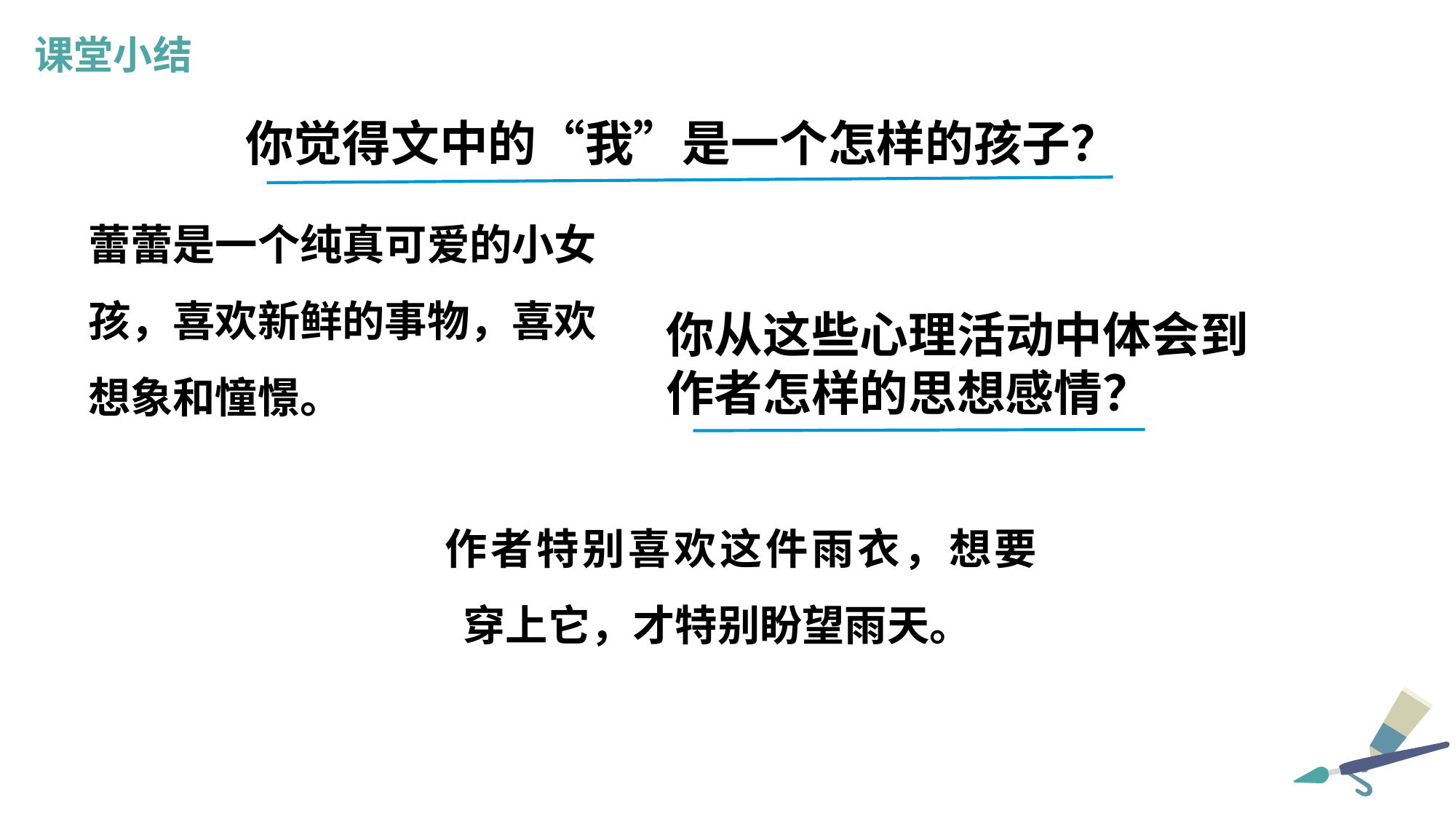

课堂小结
你觉得文中的“我”是一个怎样的孩子？
蕾蕾是一个纯真可爱的小女孩，喜欢新鲜的事物，喜欢想象和憧憬。
你从这些心理活动中体会到作者怎样的思想感情？
作者特别喜欢这件雨衣，想要穿上它，才特别盼望雨天。